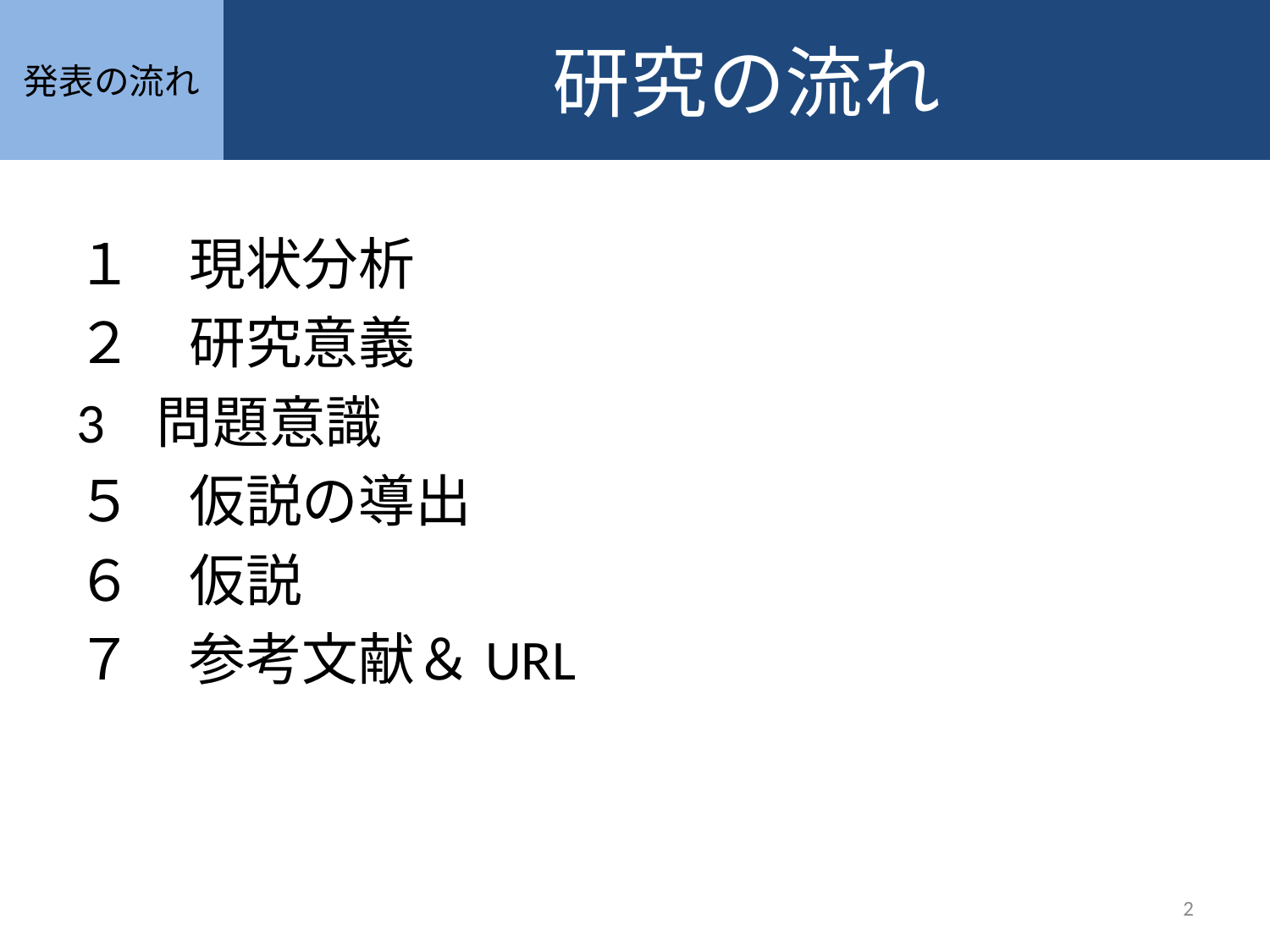

発表の流れ
研究の流れ
#
１　現状分析
２　研究意義
3   問題意識
５　仮説の導出
６　仮説
７　参考文献＆URL
2